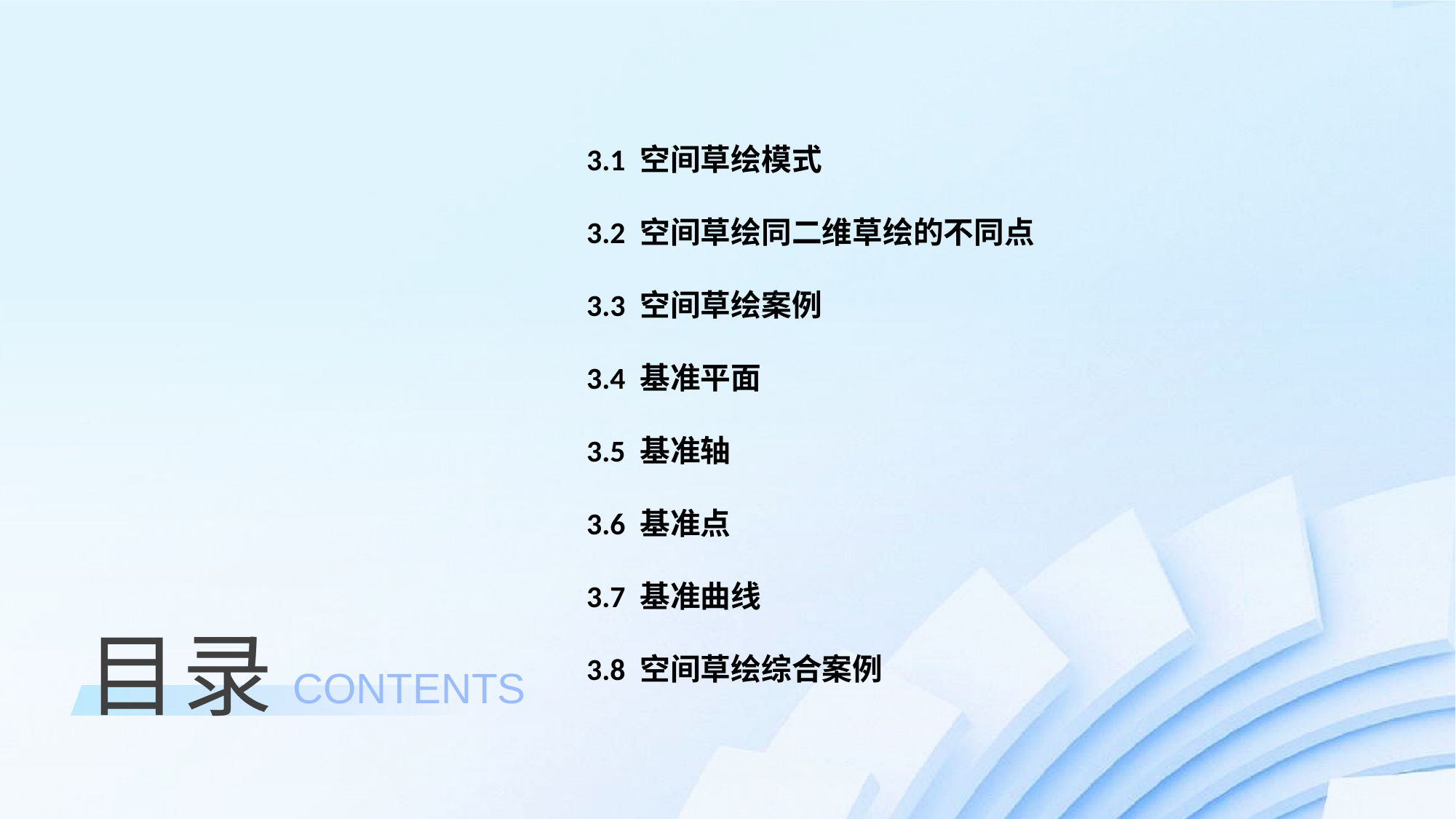

3.1 空间草绘模式
3.2 空间草绘同二维草绘的不同点
3.3 空间草绘案例
3.4 基准平面
3.5 基准轴
3.6 基准点
3.7 基准曲线
3.8 空间草绘综合案例
目录
CONTENTS